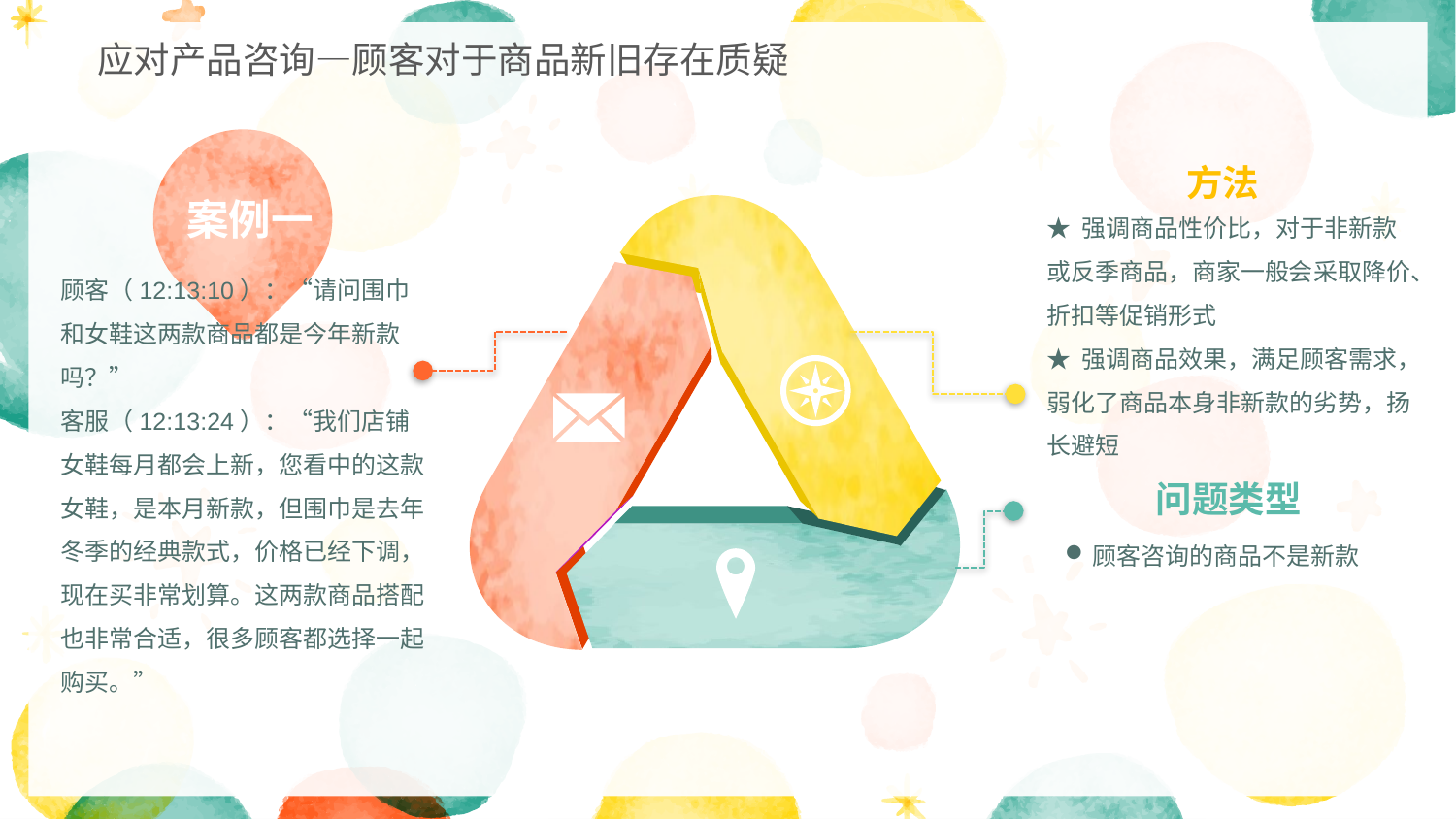

应对产品咨询—顾客对于商品新旧存在质疑

案例一

方法
★ 强调商品性价比，对于非新款或反季商品，商家一般会采取降价、折扣等促销形式
★ 强调商品效果，满足顾客需求，弱化了商品本身非新款的劣势，扬长避短
问题类型
顾客咨询的商品不是新款

顾客（12:13:10）：“请问围巾和女鞋这两款商品都是今年新款吗？”
客服（12:13:24）：“我们店铺女鞋每月都会上新，您看中的这款女鞋，是本月新款，但围巾是去年冬季的经典款式，价格已经下调，现在买非常划算。这两款商品搭配也非常合适，很多顾客都选择一起购买。”